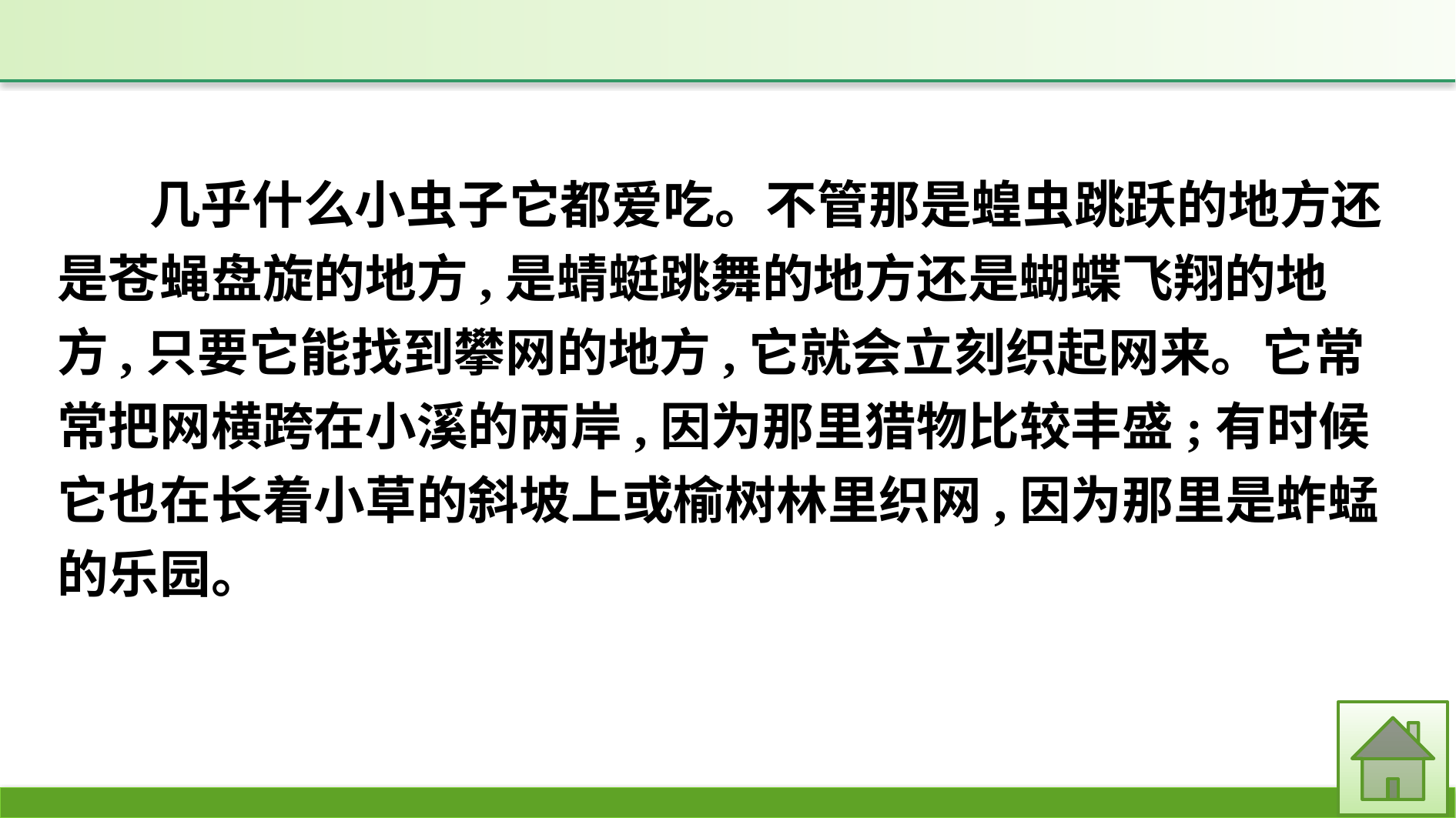

几乎什么小虫子它都爱吃。不管那是蝗虫跳跃的地方还是苍蝇盘旋的地方,是蜻蜓跳舞的地方还是蝴蝶飞翔的地方,只要它能找到攀网的地方,它就会立刻织起网来。它常常把网横跨在小溪的两岸,因为那里猎物比较丰盛;有时候它也在长着小草的斜坡上或榆树林里织网,因为那里是蚱蜢的乐园。